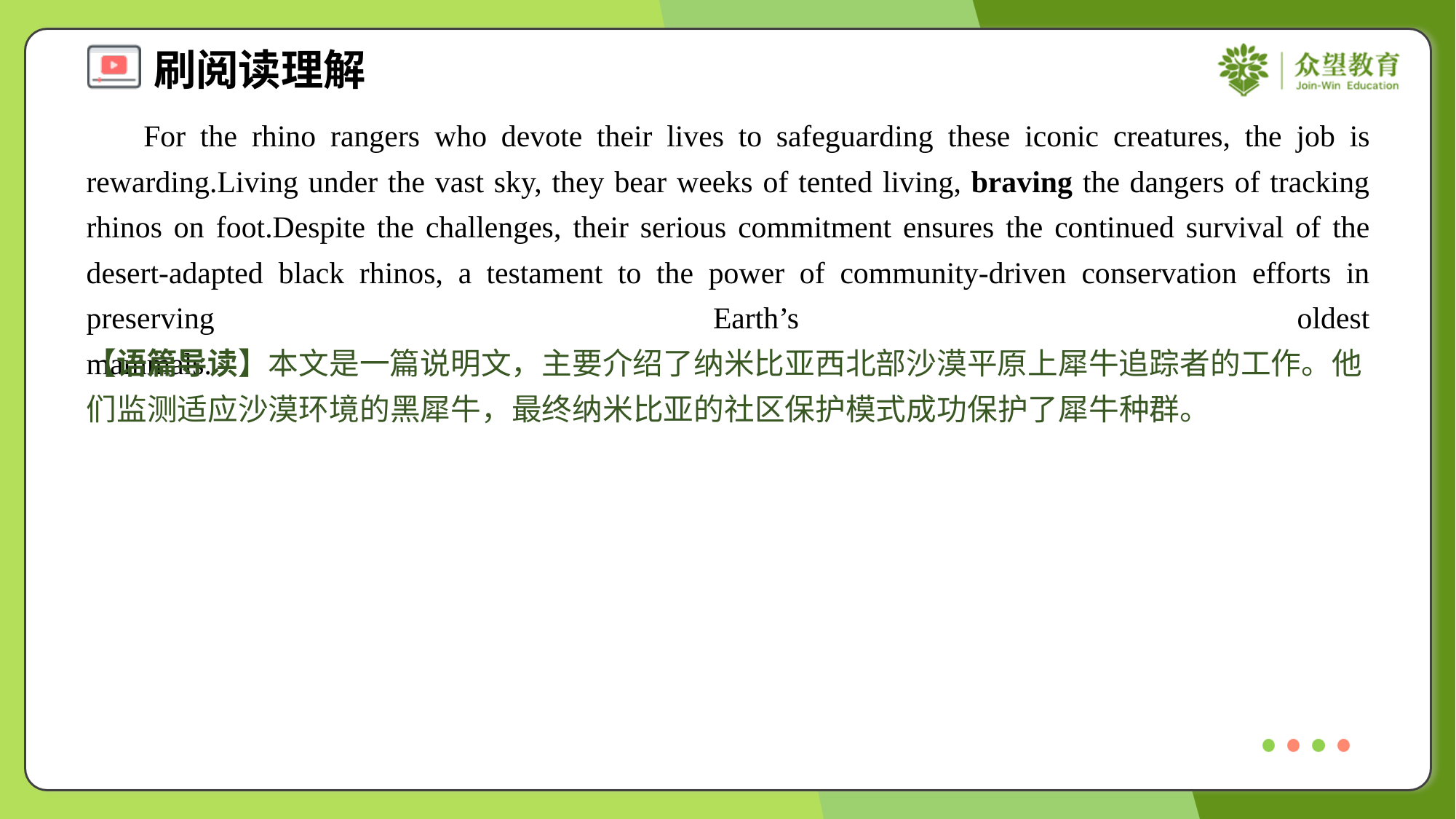

For the rhino rangers who devote their lives to safeguarding these iconic creatures, the job is rewarding.Living under the vast sky, they bear weeks of tented living, braving the dangers of tracking rhinos on foot.Despite the challenges, their serious commitment ensures the continued survival of the desert-adapted black rhinos, a testament to the power of community-driven conservation efforts in preserving Earth’s oldest mammals.#6
【语篇导读】本文是一篇说明文，主要介绍了纳米比亚西北部沙漠平原上犀牛追踪者的工作。他们监测适应沙漠环境的黑犀牛，最终纳米比亚的社区保护模式成功保护了犀牛种群。